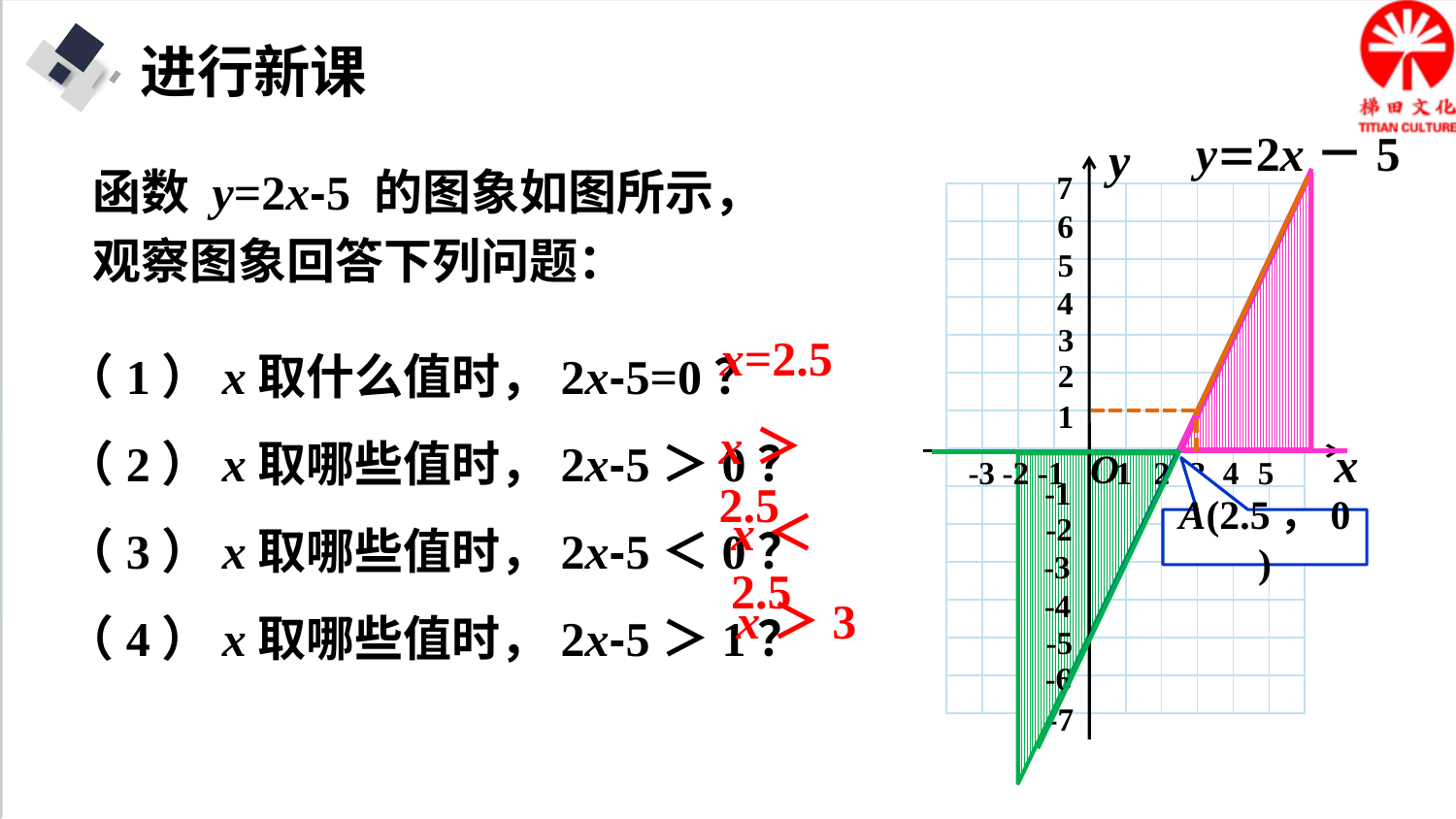

进行新课
y=2x－5
y
x
O
7
6
5
4
3
2
1
-3
-2
-1
1
2
3
4
5
-1
-2
-3
-4
-5
-6
-7
函数 y=2x-5 的图象如图所示，观察图象回答下列问题：

|  |  |  |  |  |  |  |  |  |  |
| --- | --- | --- | --- | --- | --- | --- | --- | --- | --- |
|  |  |  |  |  |  |  |  |  |  |
|  |  |  |  |  |  |  |  |  |  |
|  |  |  |  |  |  |  |  |  |  |
|  |  |  |  |  |  |  |  |  |  |
|  |  |  |  |  |  |  |  |  |  |
|  |  |  |  |  |  |  |  |  |  |
|  |  |  |  |  |  |  |  |  |  |
|  |  |  |  |  |  |  |  |  |  |
|  |  |  |  |  |  |  |  |  |  |
|  |  |  |  |  |  |  |  |  |  |
|  |  |  |  |  |  |  |  |  |  |
|  |  |  |  |  |  |  |  |  |  |
|  |  |  |  |  |  |  |  |  |  |
（1）x取什么值时，2x-5=0？
（2）x取哪些值时，2x-5＞0？
（3）x取哪些值时，2x-5＜0？
（4）x取哪些值时，2x-5＞1？
x=2.5
x＞2.5

x＜2.5
A(2.5，0)
x＞3